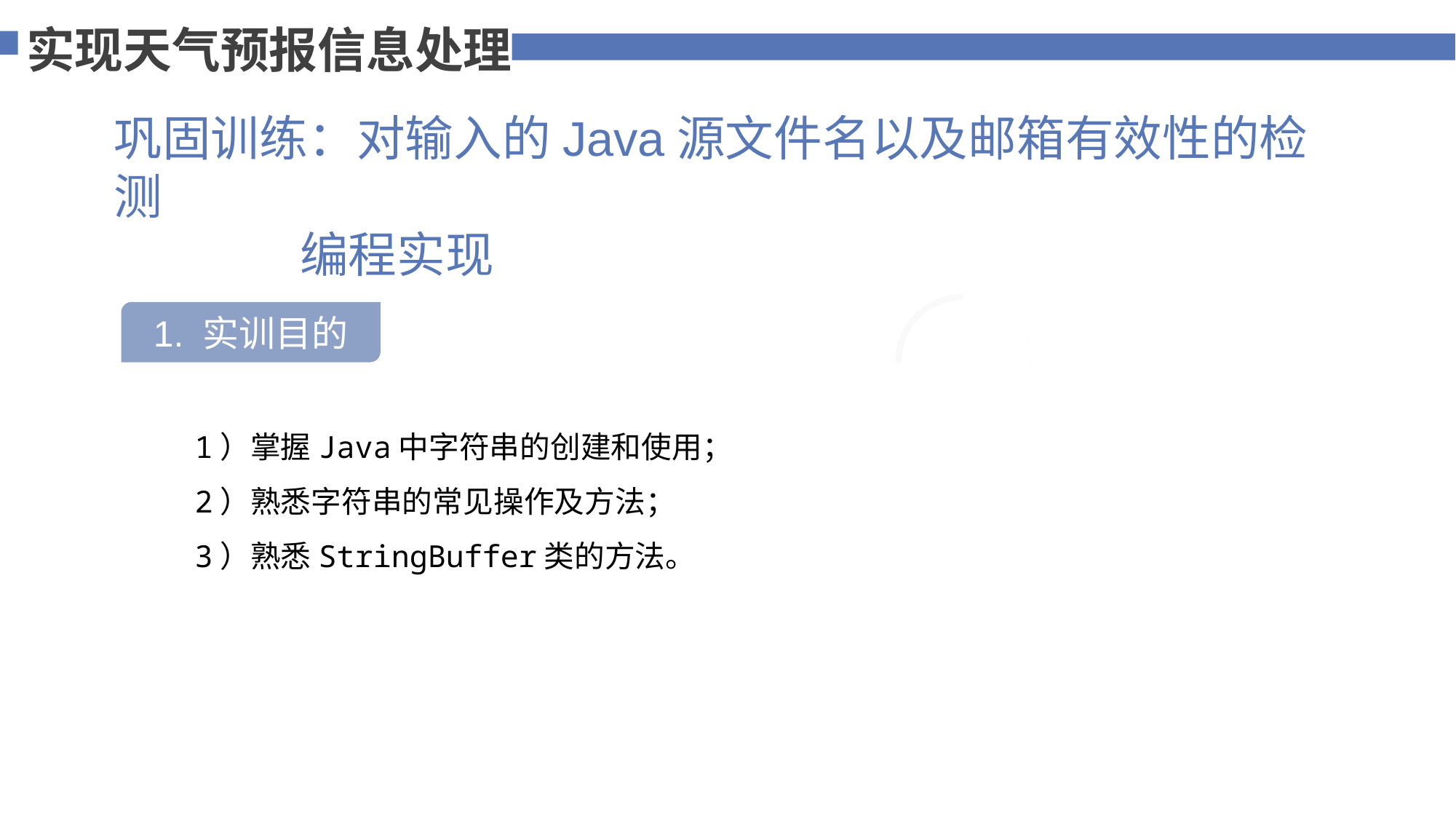

实现天气预报信息处理

巩固训练：对输入的Java源文件名以及邮箱有效性的检测
                编程实现

75%
1. 实训目的
    1）掌握Java中字符串的创建和使用；
    2）熟悉字符串的常见操作及方法；
    3）熟悉StringBuffer类的方法。